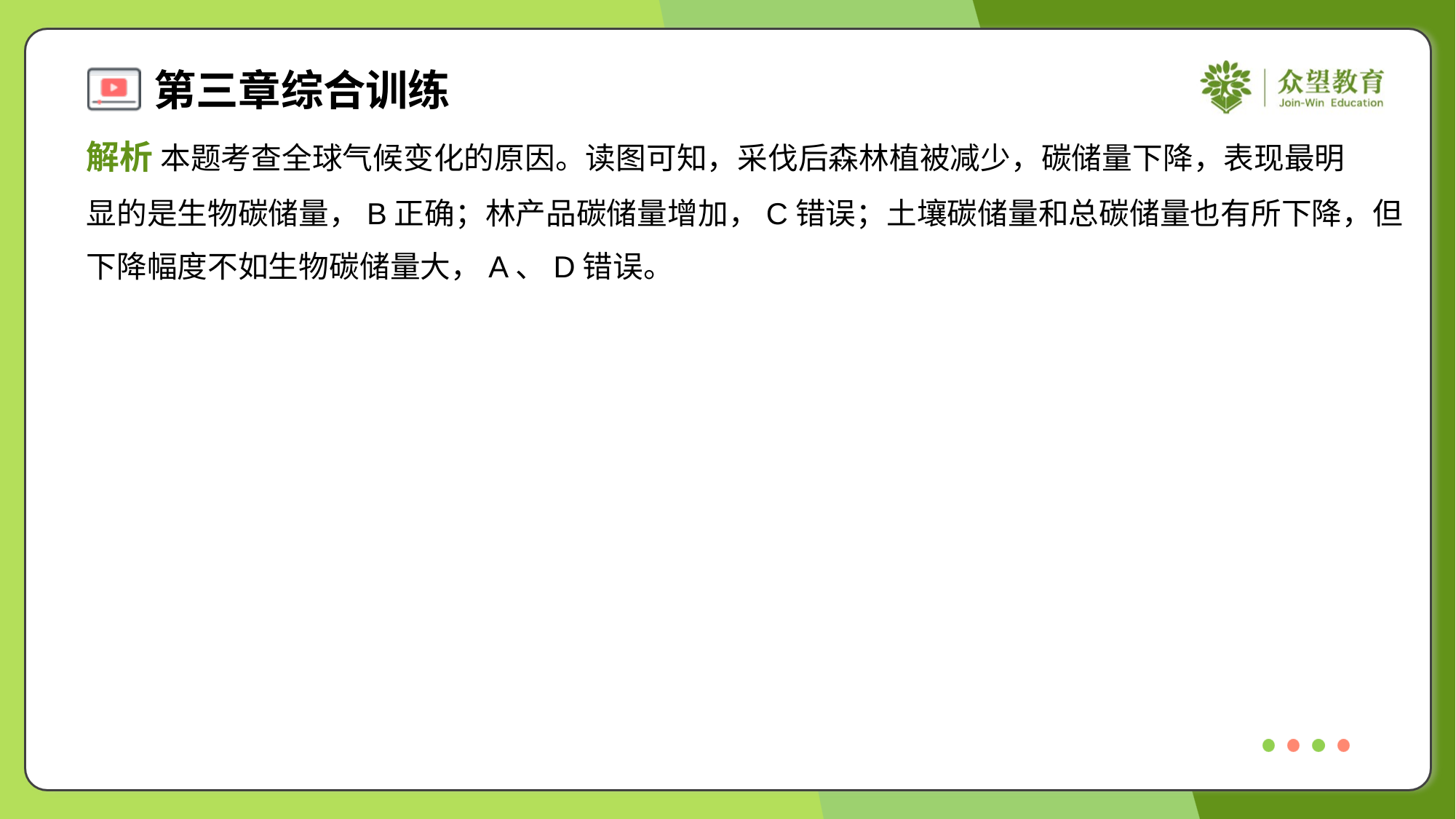

解析 本题考查全球气候变化的原因。读图可知，采伐后森林植被减少，碳储量下降，表现最明
显的是生物碳储量，B正确；林产品碳储量增加，C错误；土壤碳储量和总碳储量也有所下降，但
下降幅度不如生物碳储量大，A、D错误。